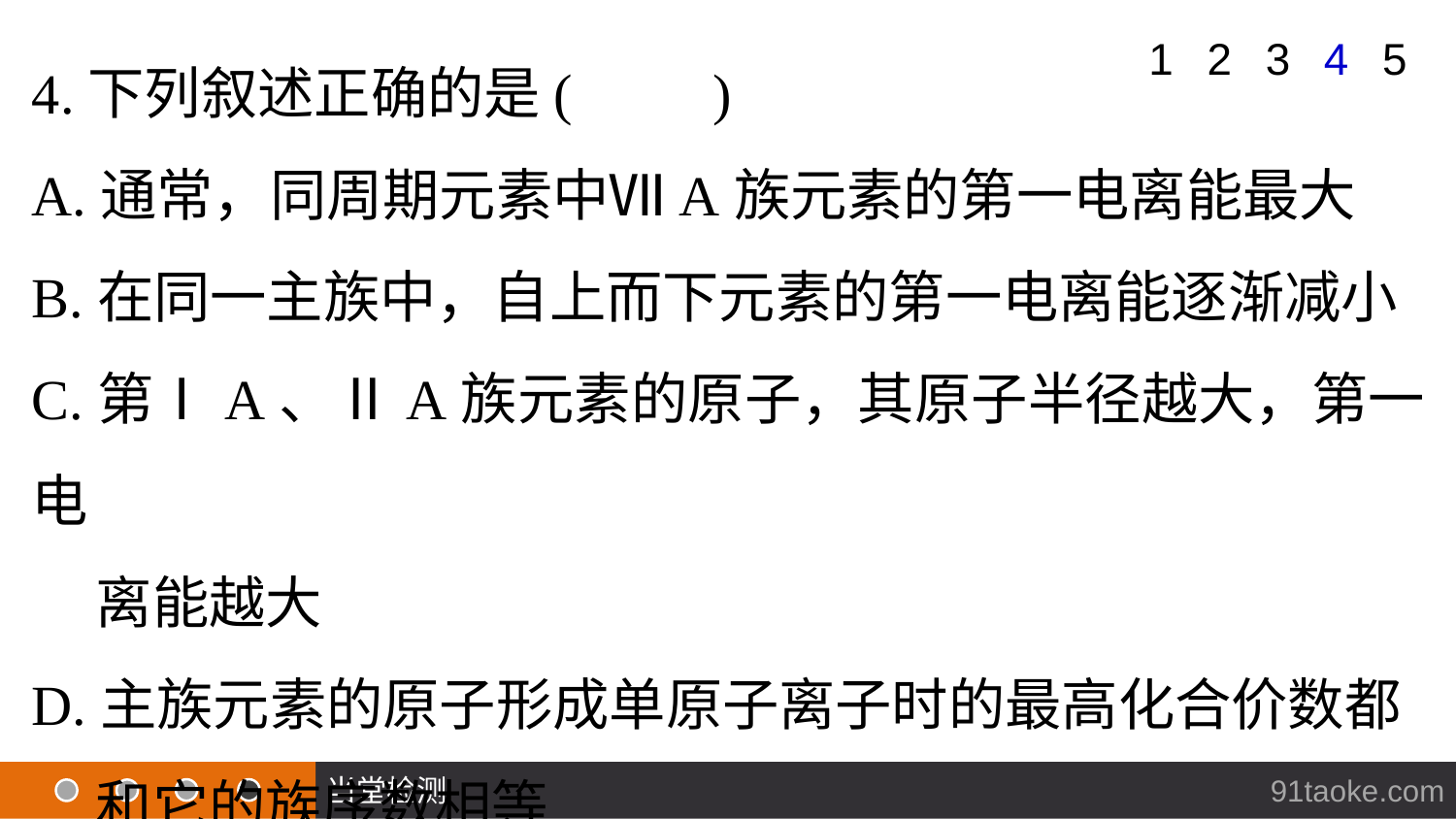

4.下列叙述正确的是(　　)
A.通常，同周期元素中ⅦA族元素的第一电离能最大
B.在同一主族中，自上而下元素的第一电离能逐渐减小
C.第ⅠA、ⅡA族元素的原子，其原子半径越大，第一电
    离能越大
D.主族元素的原子形成单原子离子时的最高化合价数都
    和它的族序数相等
1
2
3
4
5